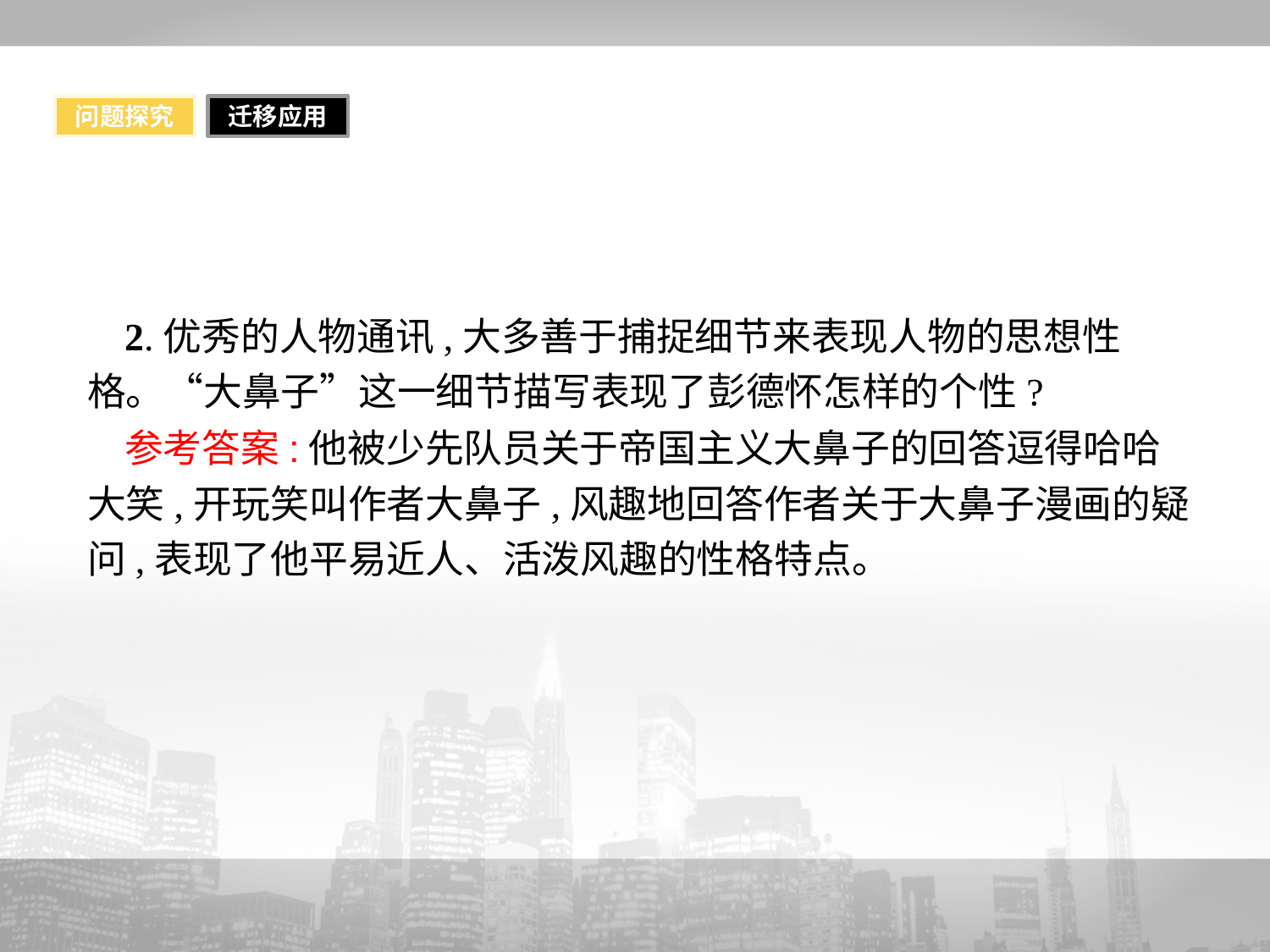

问题探究
迁移应用
2.优秀的人物通讯,大多善于捕捉细节来表现人物的思想性格。“大鼻子”这一细节描写表现了彭德怀怎样的个性?
参考答案:他被少先队员关于帝国主义大鼻子的回答逗得哈哈大笑,开玩笑叫作者大鼻子,风趣地回答作者关于大鼻子漫画的疑问,表现了他平易近人、活泼风趣的性格特点。